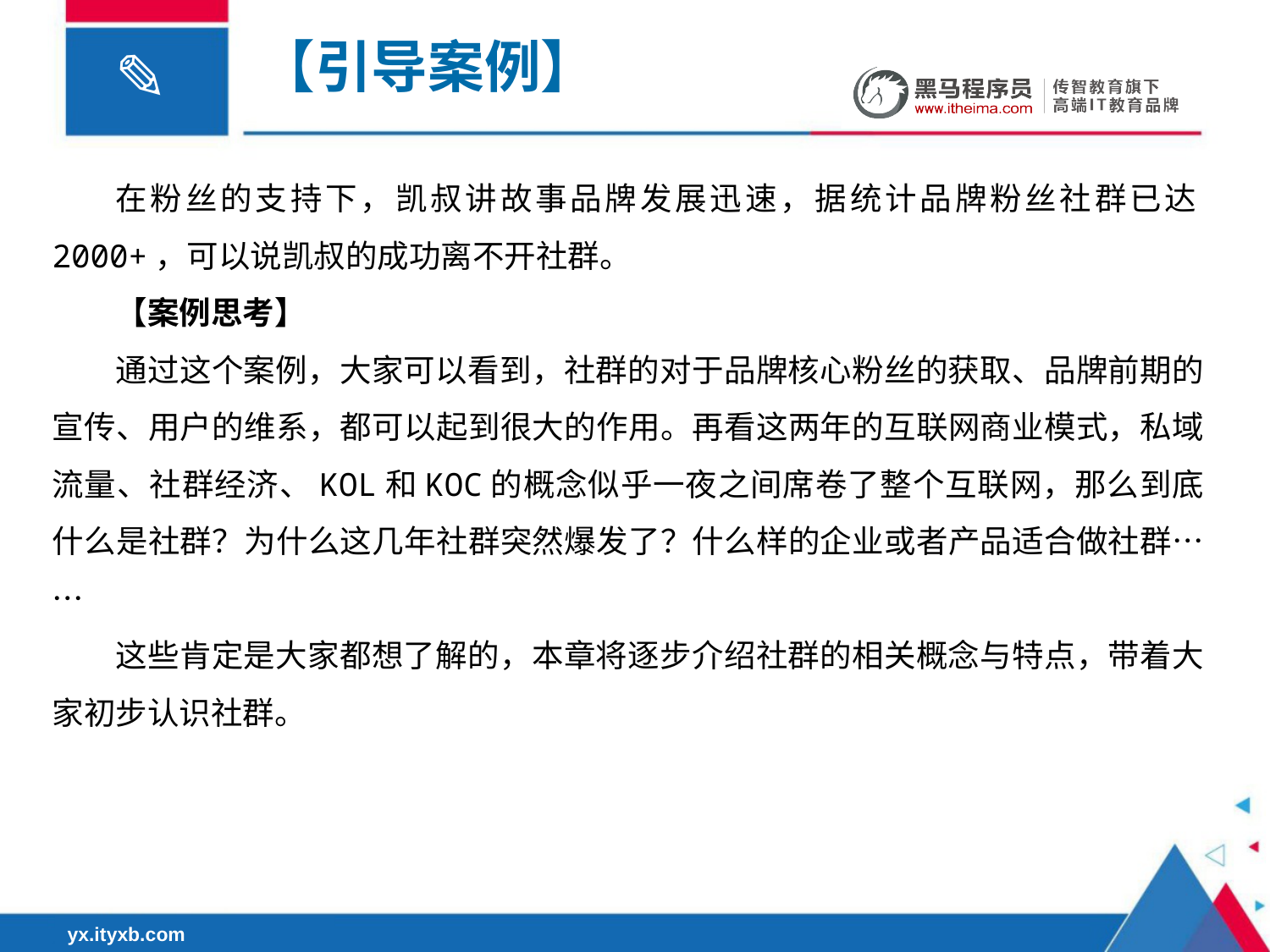

【引导案例】
在粉丝的支持下，凯叔讲故事品牌发展迅速，据统计品牌粉丝社群已达2000+，可以说凯叔的成功离不开社群。
【案例思考】
通过这个案例，大家可以看到，社群的对于品牌核心粉丝的获取、品牌前期的宣传、用户的维系，都可以起到很大的作用。再看这两年的互联网商业模式，私域流量、社群经济、KOL和KOC的概念似乎一夜之间席卷了整个互联网，那么到底什么是社群？为什么这几年社群突然爆发了？什么样的企业或者产品适合做社群……
这些肯定是大家都想了解的，本章将逐步介绍社群的相关概念与特点，带着大家初步认识社群。